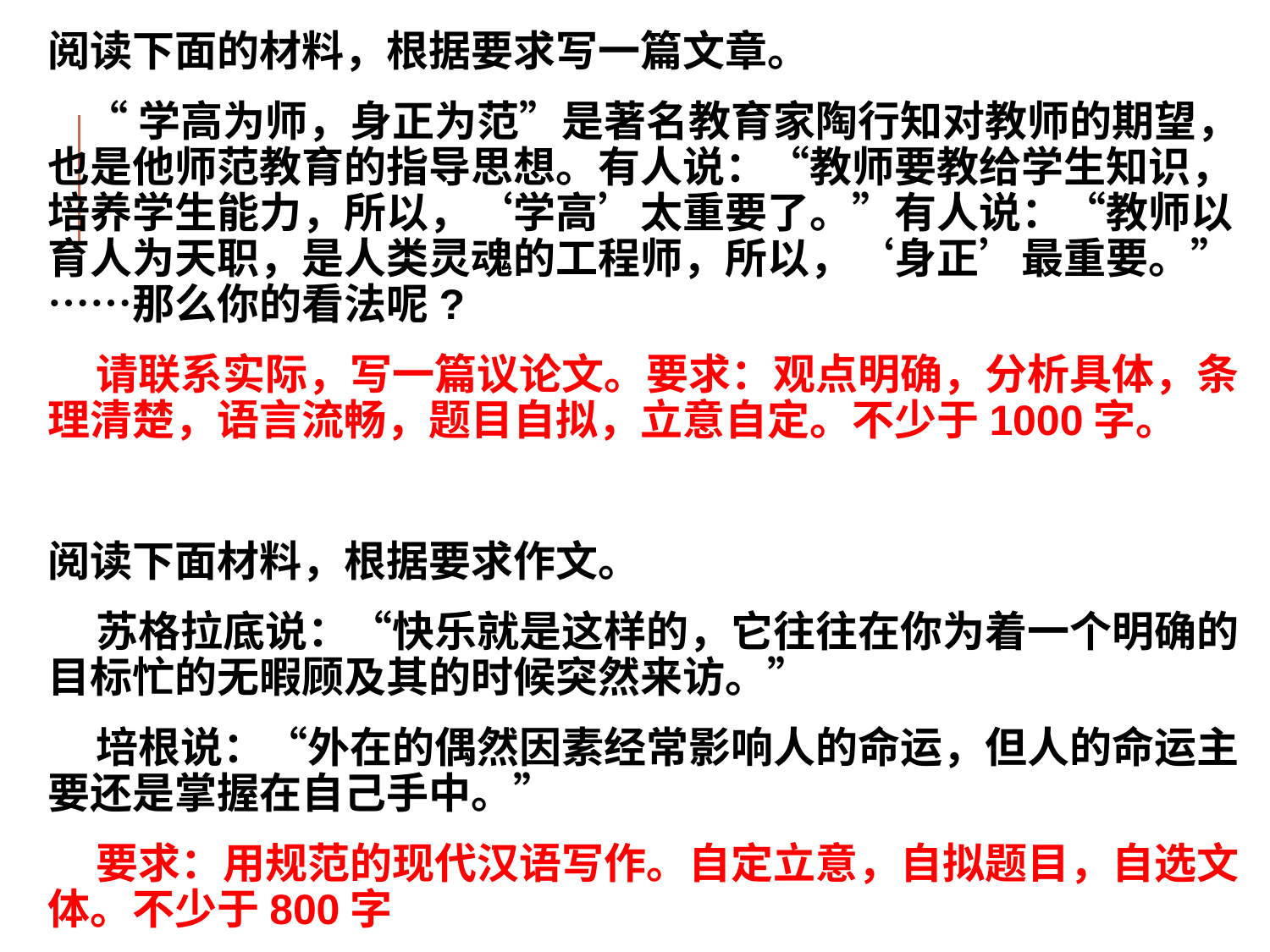

阅读下面的材料，根据要求写一篇文章。
    “学高为师，身正为范”是著名教育家陶行知对教师的期望，也是他师范教育的指导思想。有人说：“教师要教给学生知识，培养学生能力，所以，‘学高’太重要了。”有人说：“教师以育人为天职，是人类灵魂的工程师，所以，‘身正’最重要。”……那么你的看法呢?
    请联系实际，写一篇议论文。要求：观点明确，分析具体，条理清楚，语言流畅，题目自拟，立意自定。不少于1000字。

阅读下面材料，根据要求作文。
    苏格拉底说：“快乐就是这样的，它往往在你为着一个明确的目标忙的无暇顾及其的时候突然来访。”
    培根说：“外在的偶然因素经常影响人的命运，但人的命运主要还是掌握在自己手中。”
    要求：用规范的现代汉语写作。自定立意，自拟题目，自选文体。不少于800字